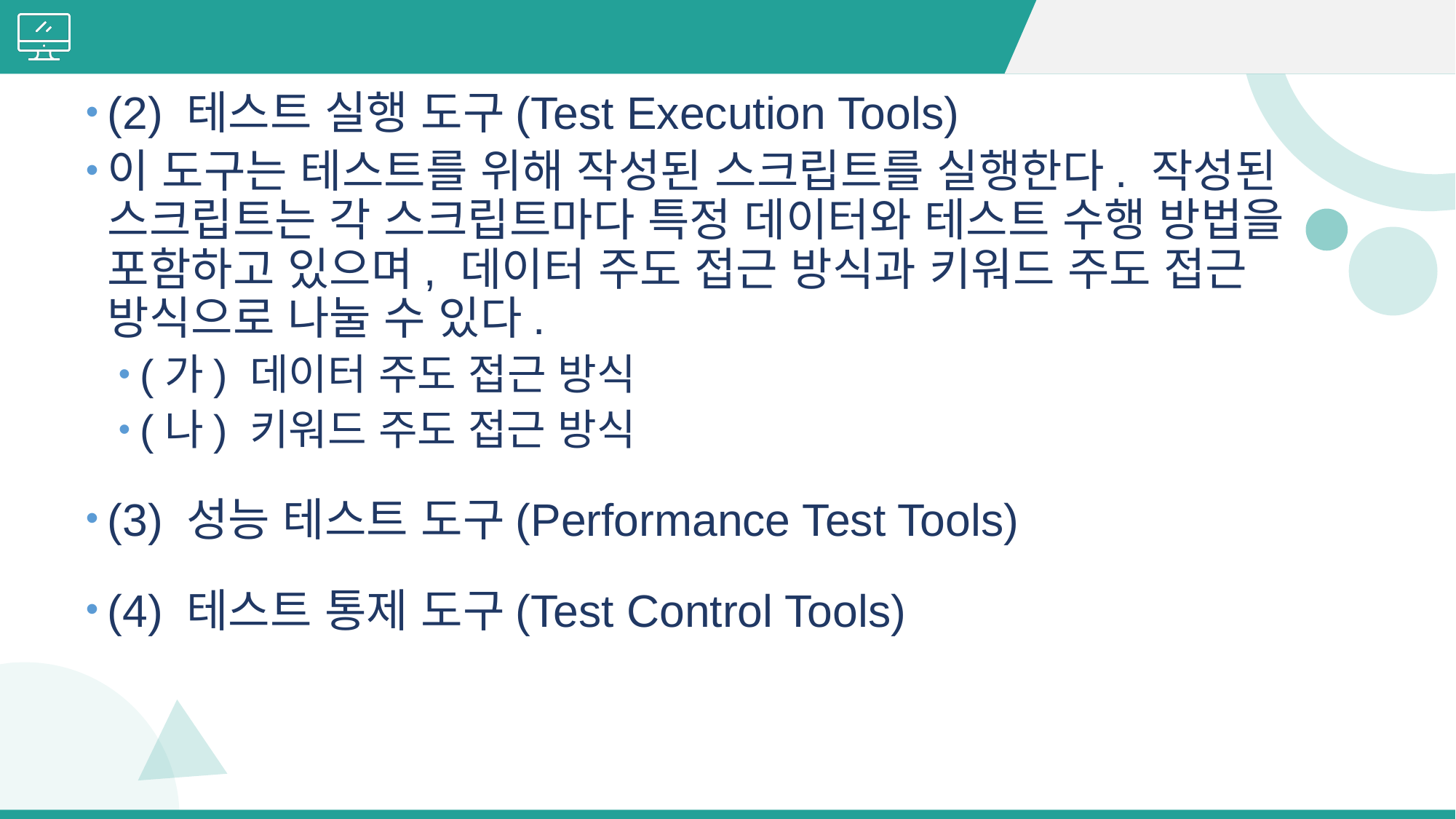

#
(2) 테스트 실행 도구(Test Execution Tools)
이 도구는 테스트를 위해 작성된 스크립트를 실행한다. 작성된 스크립트는 각 스크립트마다 특정 데이터와 테스트 수행 방법을 포함하고 있으며, 데이터 주도 접근 방식과 키워드 주도 접근 방식으로 나눌 수 있다.
(가) 데이터 주도 접근 방식
(나) 키워드 주도 접근 방식
(3) 성능 테스트 도구(Performance Test Tools)
(4) 테스트 통제 도구(Test Control Tools)